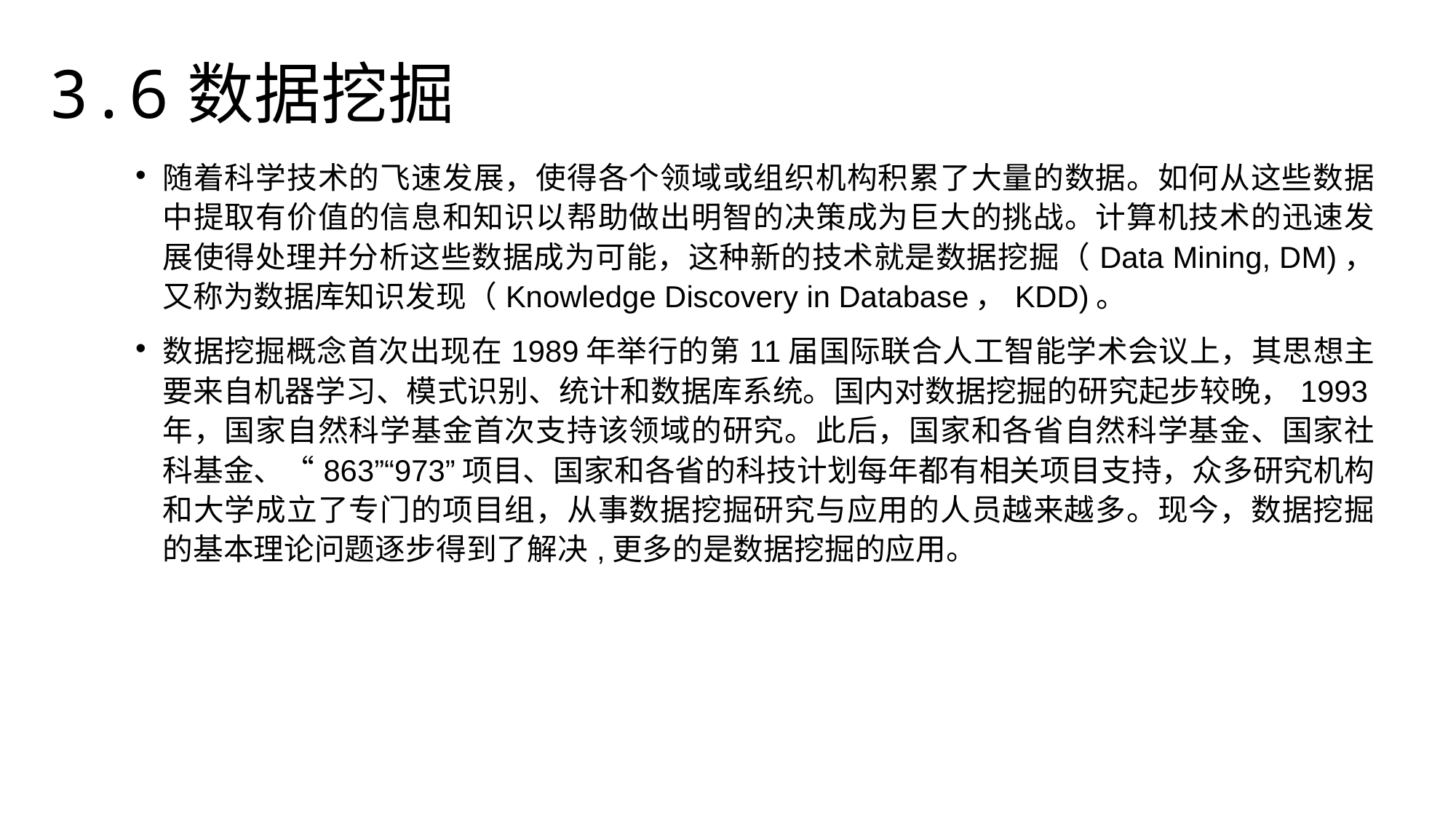

3.6数据挖掘
随着科学技术的飞速发展，使得各个领域或组织机构积累了大量的数据。如何从这些数据中提取有价值的信息和知识以帮助做出明智的决策成为巨大的挑战。计算机技术的迅速发展使得处理并分析这些数据成为可能，这种新的技术就是数据挖掘（Data Mining, DM)，又称为数据库知识发现（Knowledge Discovery in Database，KDD)。
数据挖掘概念首次出现在1989年举行的第11届国际联合人工智能学术会议上，其思想主要来自机器学习、模式识别、统计和数据库系统。国内对数据挖掘的研究起步较晚，1993年，国家自然科学基金首次支持该领域的研究。此后，国家和各省自然科学基金、国家社科基金、“863”“973”项目、国家和各省的科技计划每年都有相关项目支持，众多研究机构和大学成立了专门的项目组，从事数据挖掘研究与应用的人员越来越多。现今，数据挖掘的基本理论问题逐步得到了解决,更多的是数据挖掘的应用。